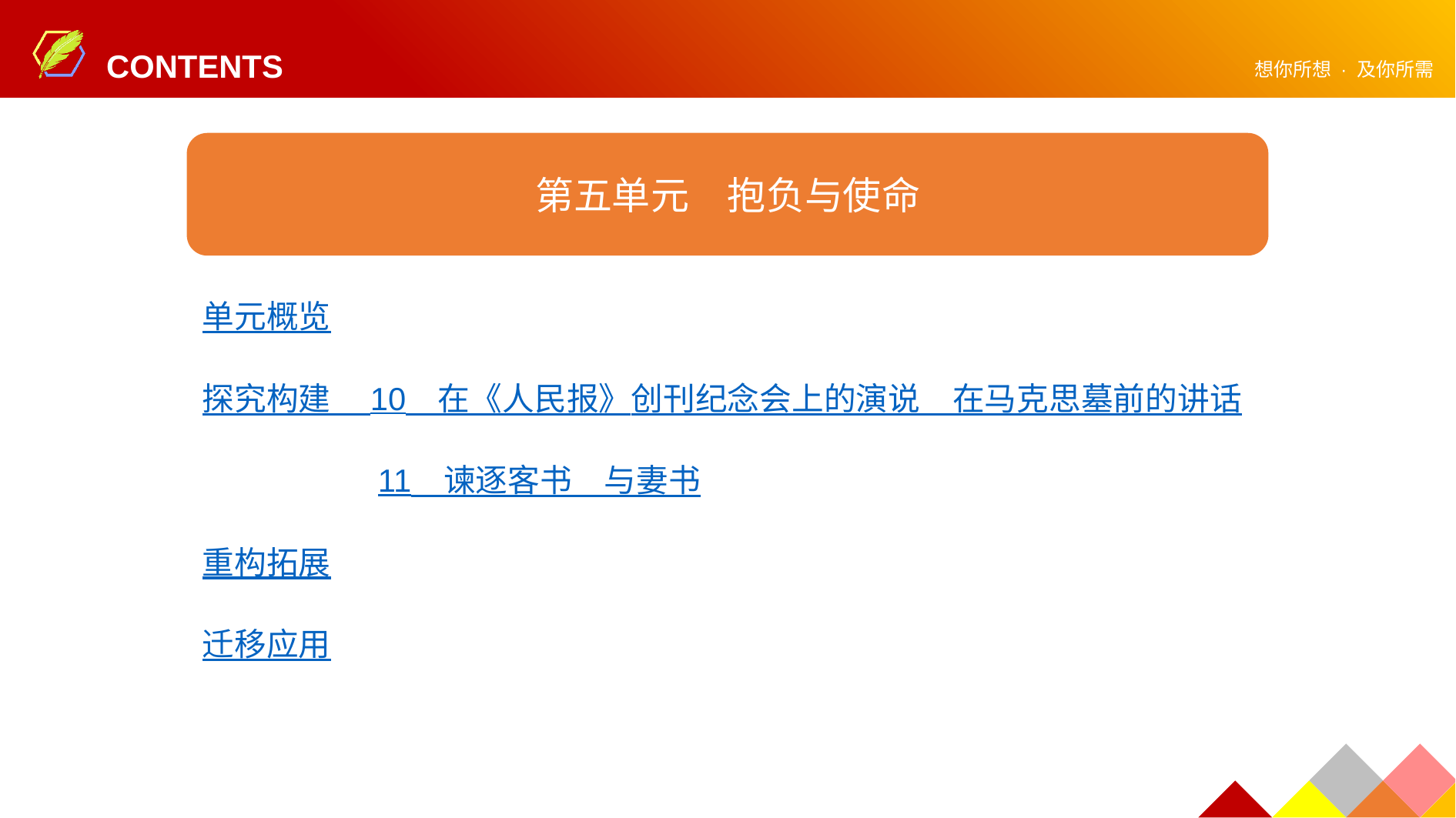

第五单元　抱负与使命
单元概览
探究构建　 10　在《人民报》创刊纪念会上的演说　在马克思墓前的讲话
　　　　　 11　谏逐客书　与妻书
重构拓展
迁移应用